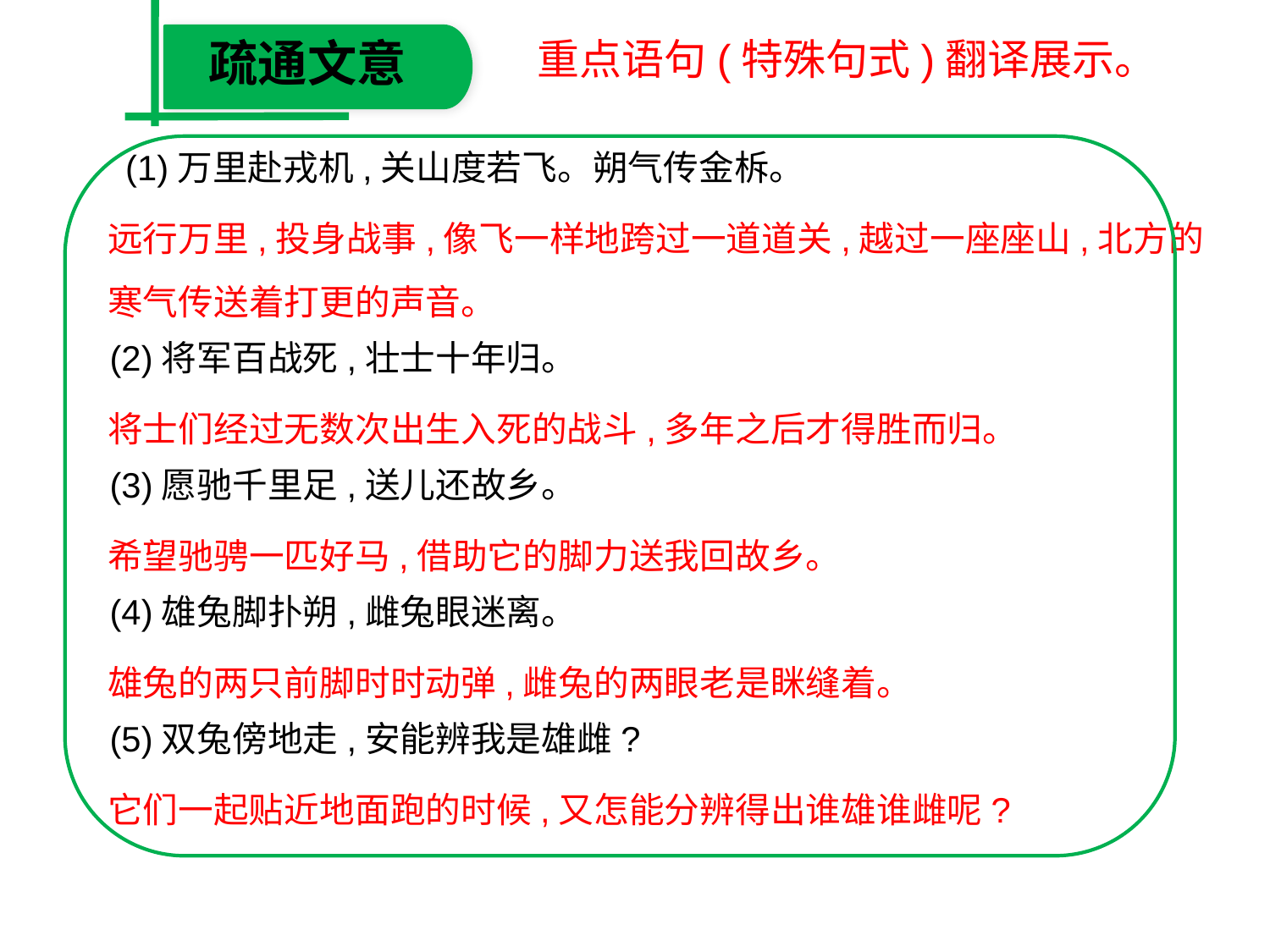

疏通文意
重点语句(特殊句式)翻译展示。

　  (1)万里赴戎机,关山度若飞。朔气传金柝。

　(2)将军百战死,壮士十年归。

　(3)愿驰千里足,送儿还故乡。

　(4)雄兔脚扑朔,雌兔眼迷离。

　(5)双兔傍地走,安能辨我是雄雌?

远行万里,投身战事,像飞一样地跨过一道道关,越过一座座山,北方的
寒气传送着打更的声音。

将士们经过无数次出生入死的战斗,多年之后才得胜而归。

希望驰骋一匹好马,借助它的脚力送我回故乡。

雄兔的两只前脚时时动弹,雌兔的两眼老是眯缝着。

它们一起贴近地面跑的时候,又怎能分辨得出谁雄谁雌呢?